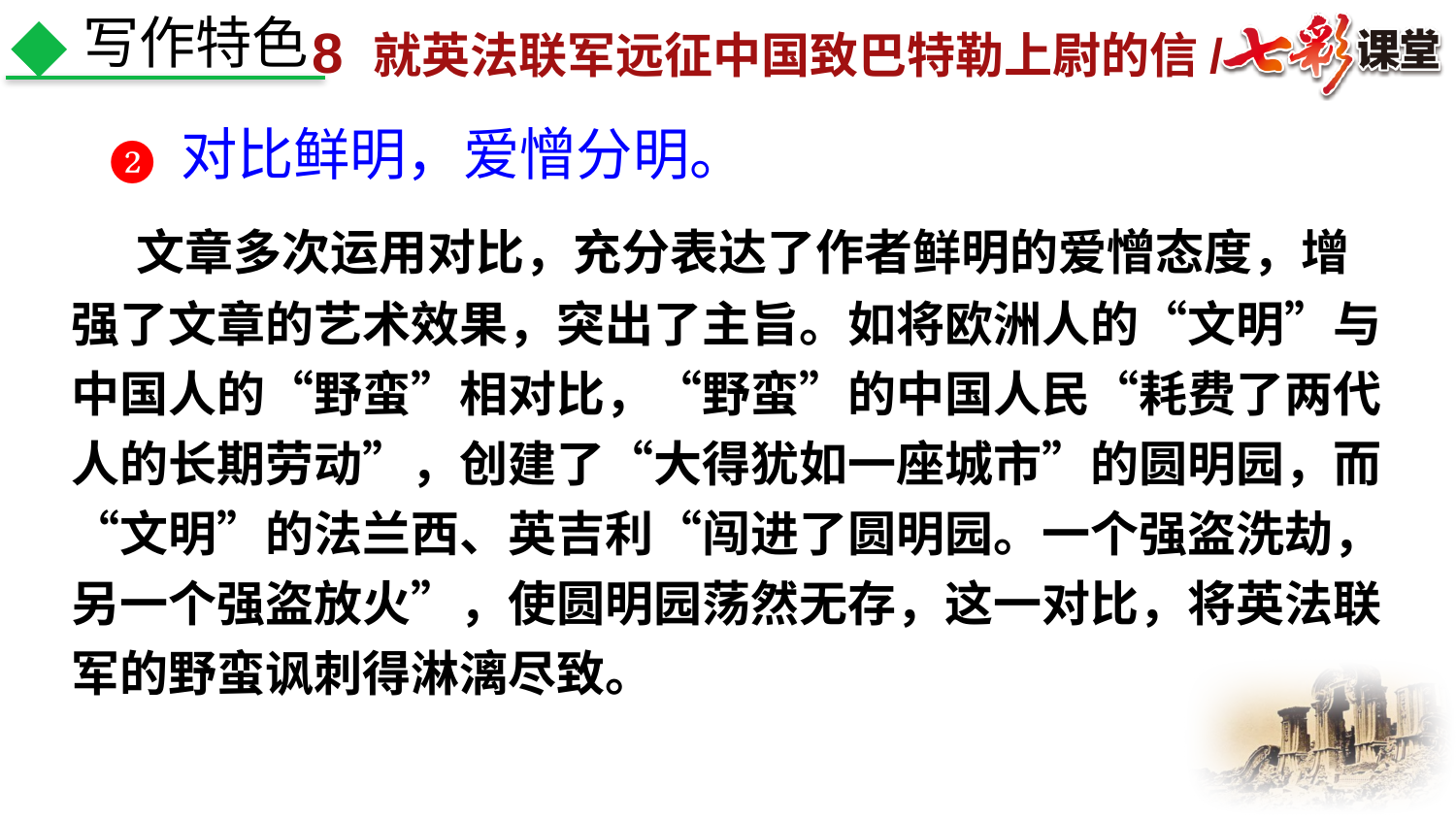

写作特色

❷
对比鲜明，爱憎分明。
    文章多次运用对比，充分表达了作者鲜明的爱憎态度，增强了文章的艺术效果，突出了主旨。如将欧洲人的“文明”与中国人的“野蛮”相对比，“野蛮”的中国人民“耗费了两代人的长期劳动”，创建了“大得犹如一座城市”的圆明园，而“文明”的法兰西、英吉利“闯进了圆明园。一个强盗洗劫，另一个强盗放火”，使圆明园荡然无存，这一对比，将英法联军的野蛮讽刺得淋漓尽致。